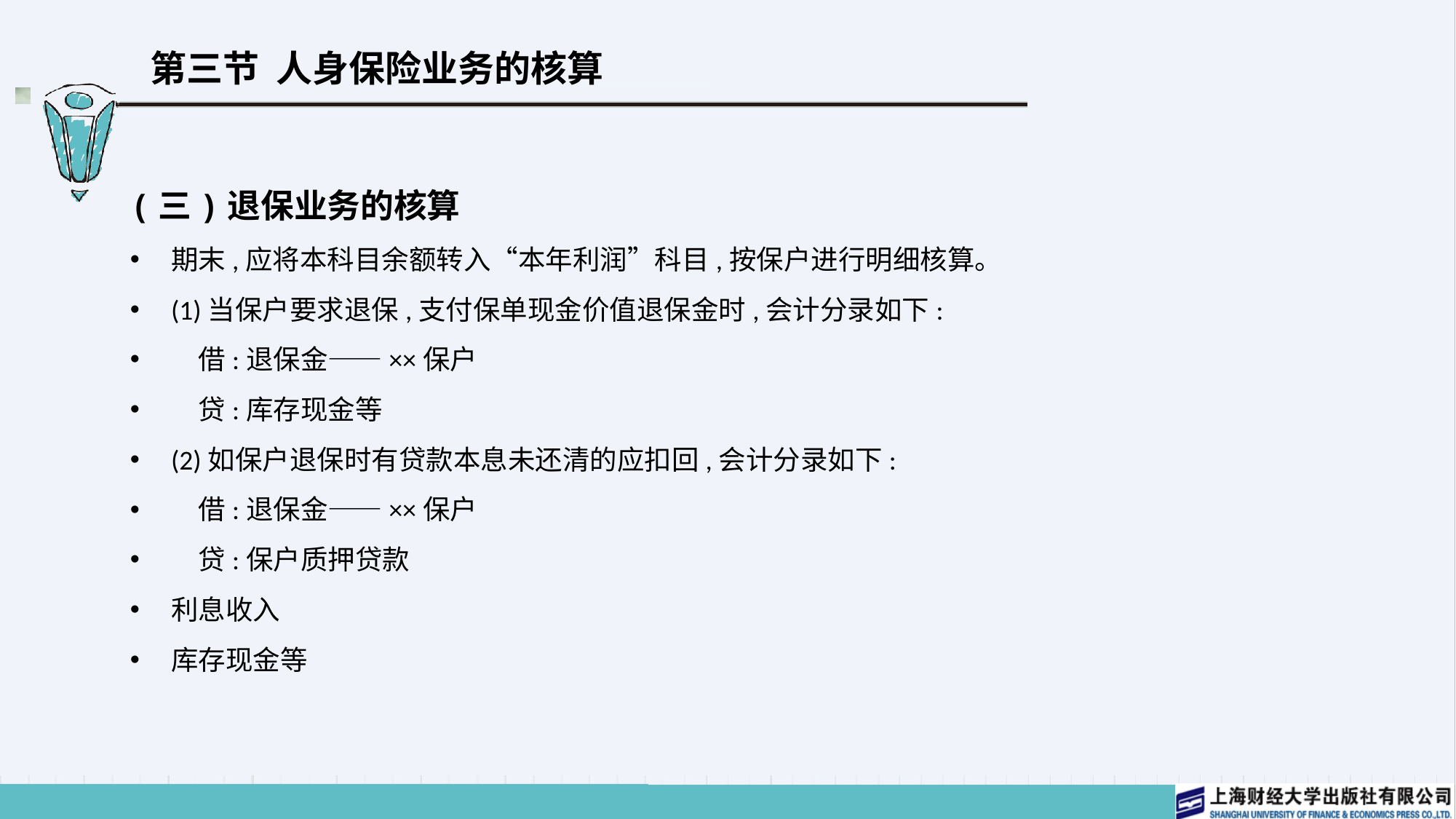

# 第三节  人身保险业务的核算
(三)退保业务的核算
期末,应将本科目余额转入“本年利润”科目,按保户进行明细核算。
(1)当保户要求退保,支付保单现金价值退保金时,会计分录如下:
　借:退保金——××保户
　贷:库存现金等
(2)如保户退保时有贷款本息未还清的应扣回,会计分录如下:
　借:退保金——××保户
　贷:保户质押贷款
利息收入
库存现金等